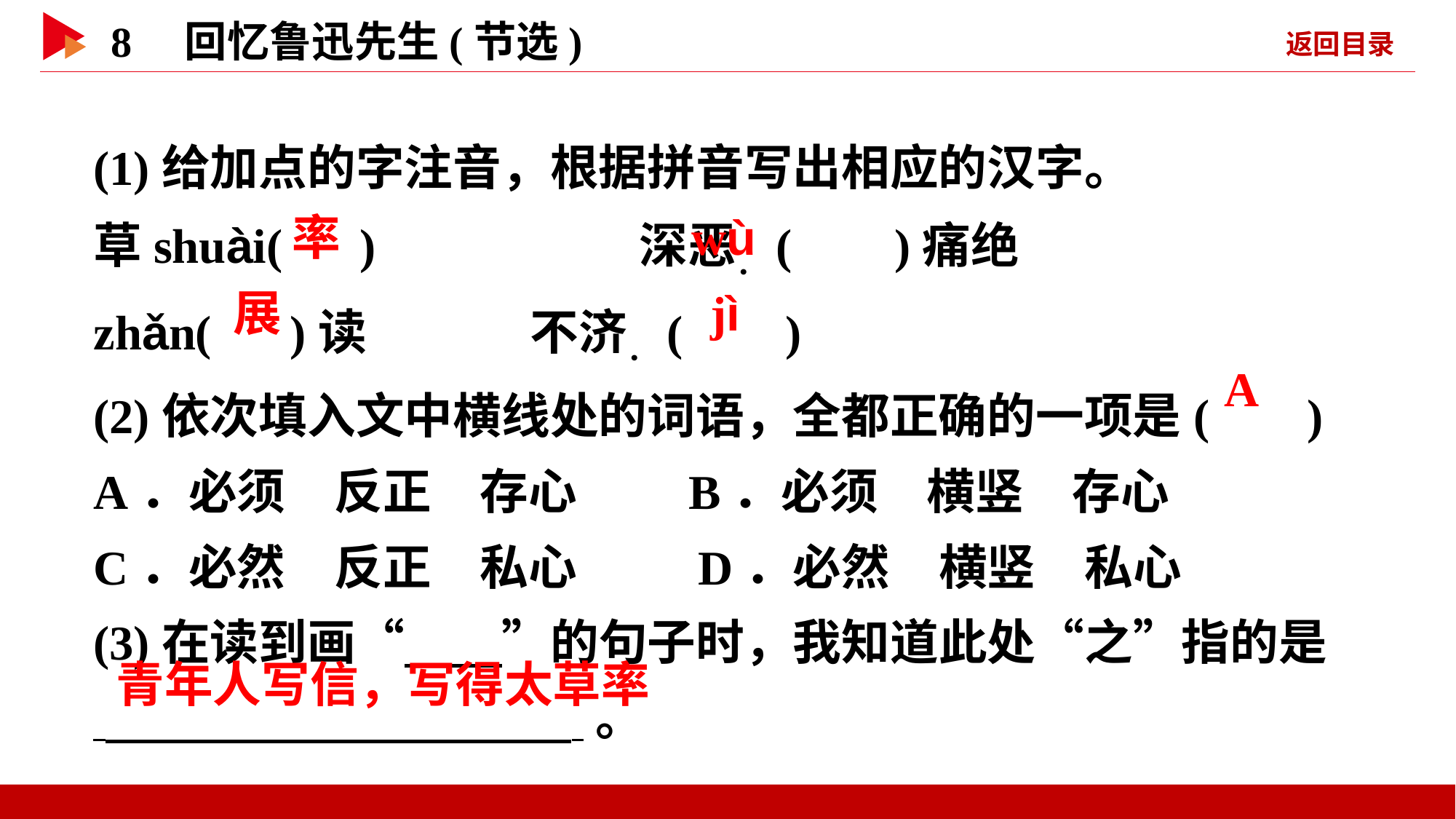

(1)给加点的字注音，根据拼音写出相应的汉字。
草shuài(      )　　　	深恶．(        )痛绝
zhǎn(      )读            	不济．(        )
(2)依次填入文中横线处的词语，全都正确的一项是(        )
A．必须　反正　存心         B．必须　横竖　存心
C．必然　反正　私心          D．必然　横竖　私心
(3)在读到画“　　”的句子时，我知道此处“之”指的是
                                            。
   率
 wù
   展
 jì
   A
 青年人写信，写得太草率